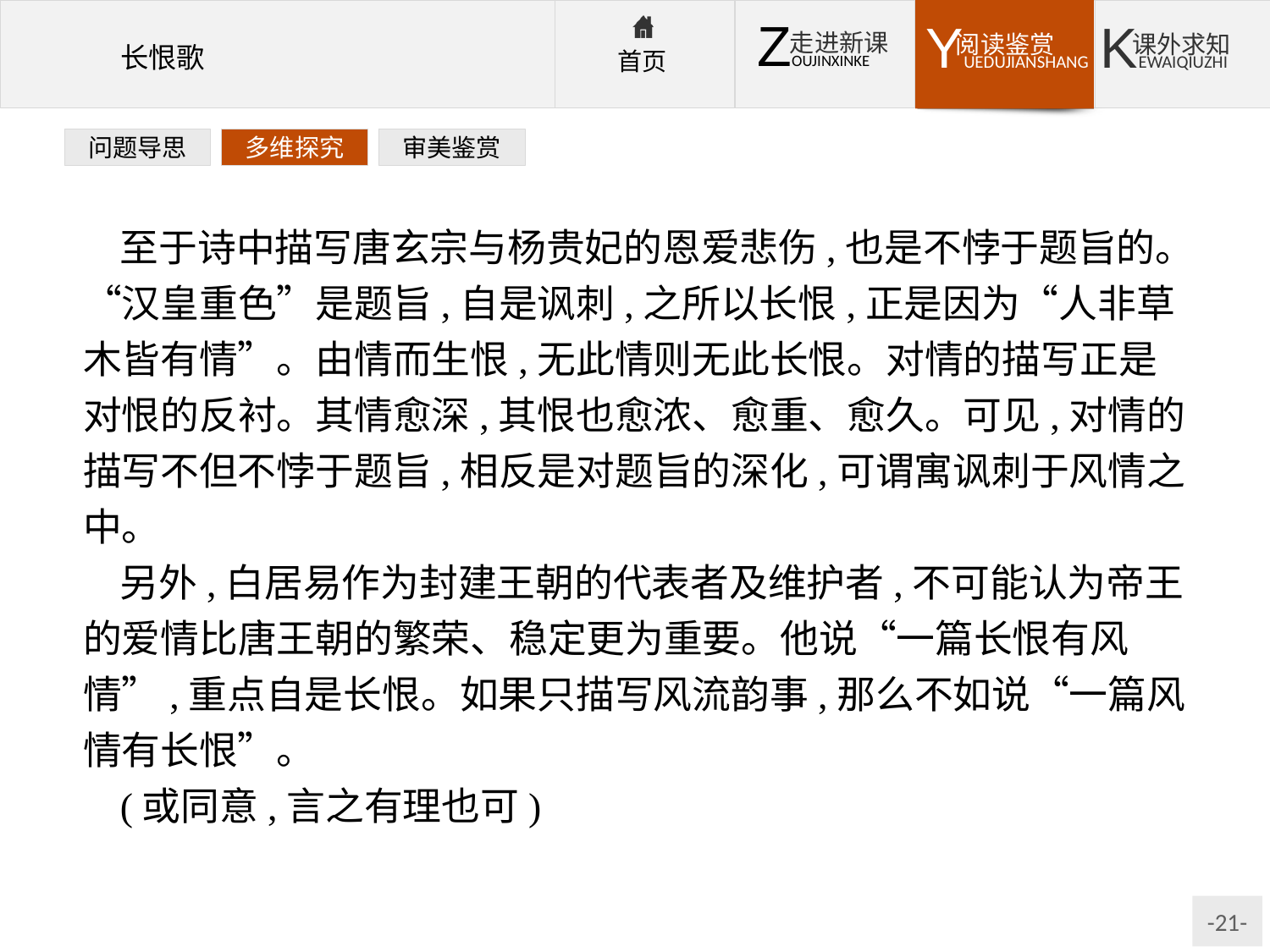

问题导思
多维探究
审美鉴赏
至于诗中描写唐玄宗与杨贵妃的恩爱悲伤,也是不悖于题旨的。“汉皇重色”是题旨,自是讽刺,之所以长恨,正是因为“人非草木皆有情”。由情而生恨,无此情则无此长恨。对情的描写正是对恨的反衬。其情愈深,其恨也愈浓、愈重、愈久。可见,对情的描写不但不悖于题旨,相反是对题旨的深化,可谓寓讽刺于风情之中。
另外,白居易作为封建王朝的代表者及维护者,不可能认为帝王的爱情比唐王朝的繁荣、稳定更为重要。他说“一篇长恨有风情”,重点自是长恨。如果只描写风流韵事,那么不如说“一篇风情有长恨”。
(或同意,言之有理也可)